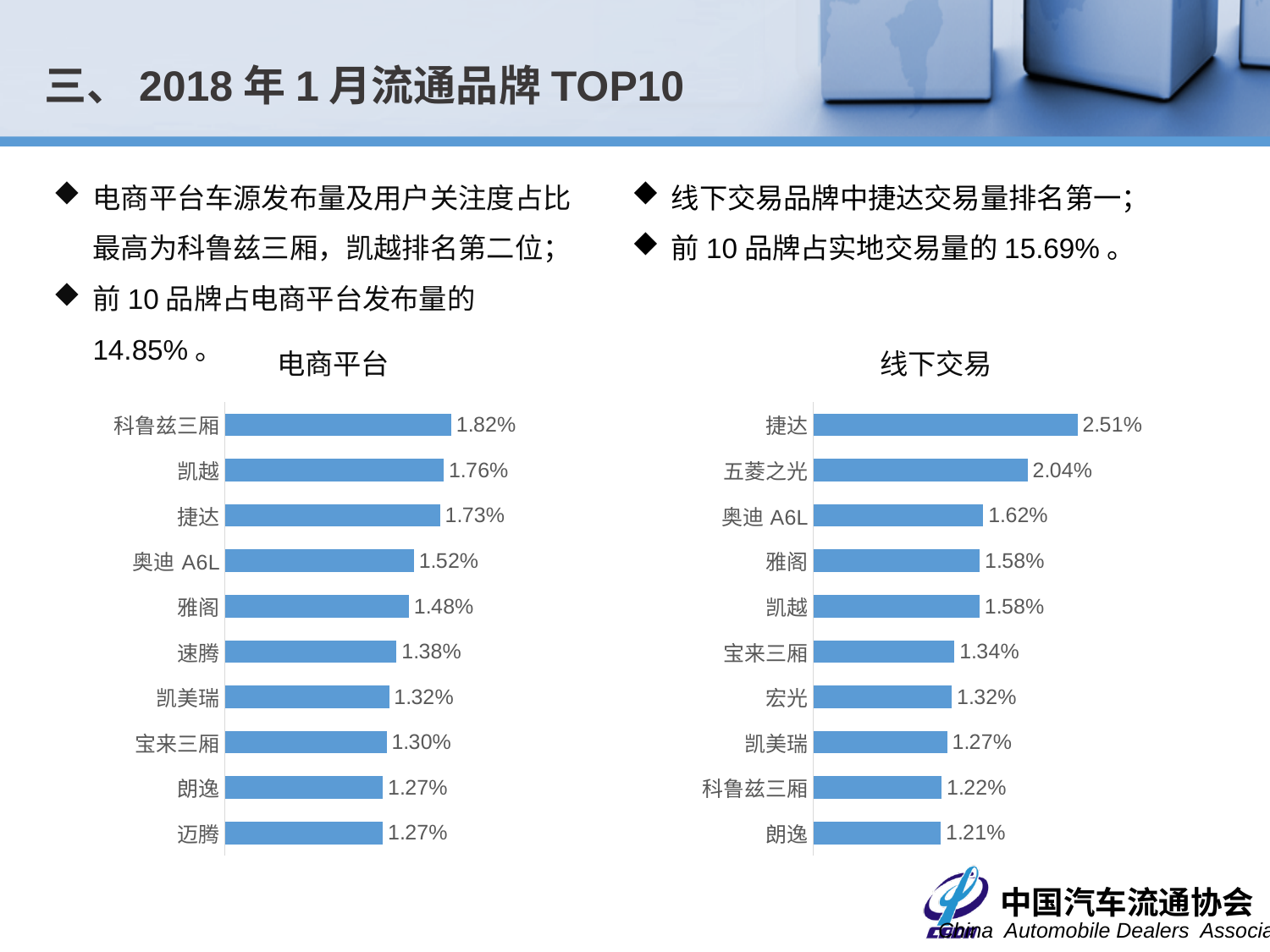

三、2018年1月流通品牌TOP10
电商平台车源发布量及用户关注度占比最高为科鲁兹三厢，凯越排名第二位；
前10品牌占电商平台发布量的14.85%。
线下交易品牌中捷达交易量排名第一；
前10品牌占实地交易量的15.69%。
电商平台
线下交易

### Chart

| Category | 占比 |
|---|---|
| 科鲁兹三厢 | 0.0182 |
| 凯越 | 0.017600000000000005 |
| 捷达 | 0.017300000000000006 |
| 奥迪A6L | 0.015200000000000003 |
| 雅阁 | 0.014800000000000002 |
| 速腾 | 0.013800000000000003 |
| 凯美瑞 | 0.013200000000000003 |
| 宝来三厢 | 0.013000000000000003 |
| 朗逸 | 0.012700000000000003 |
| 迈腾 | 0.012700000000000003 |

### Chart

| Category | 占比 |
|---|---|
| 捷达 | 0.025106432351864903 |
| 五菱之光 | 0.020367180457502902 |
| 奥迪A6L | 0.016163437251769403 |
| 雅阁 | 0.015824281748971394 |
| 凯越 | 0.0158064314593504 |
| 宝来三厢 | 0.013423417794953702 |
| 宏光 | 0.013173513740260405 |
| 凯美瑞 | 0.012727256499736706 |
| 科鲁兹三厢 | 0.012209598100729201 |
| 朗逸 | 0.012111421507814 |